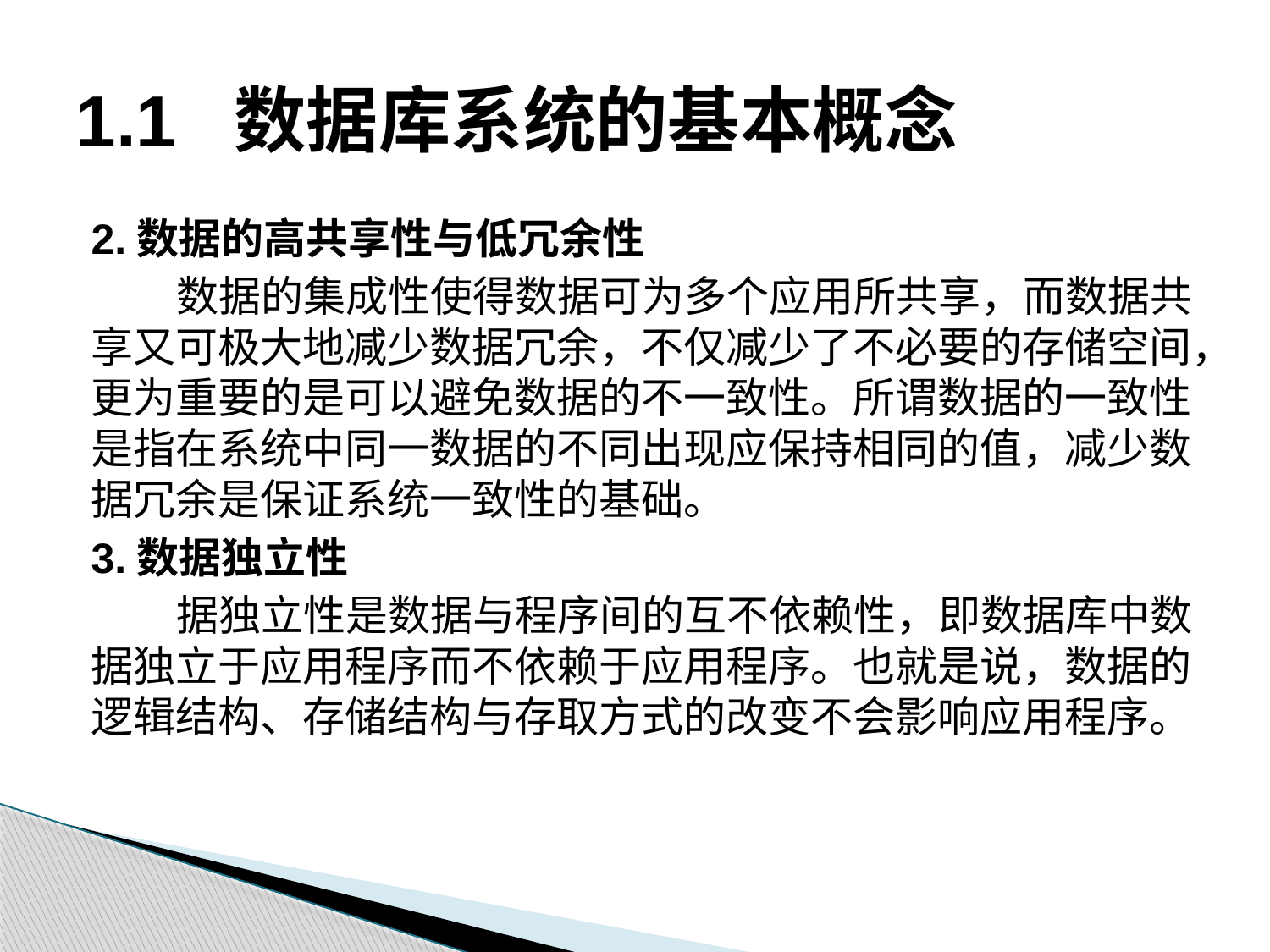

# 1.1  数据库系统的基本概念
2.数据的高共享性与低冗余性
数据的集成性使得数据可为多个应用所共享，而数据共享又可极大地减少数据冗余，不仅减少了不必要的存储空间，更为重要的是可以避免数据的不一致性。所谓数据的一致性是指在系统中同一数据的不同出现应保持相同的值，减少数据冗余是保证系统一致性的基础。
3.数据独立性
据独立性是数据与程序间的互不依赖性，即数据库中数据独立于应用程序而不依赖于应用程序。也就是说，数据的逻辑结构、存储结构与存取方式的改变不会影响应用程序。